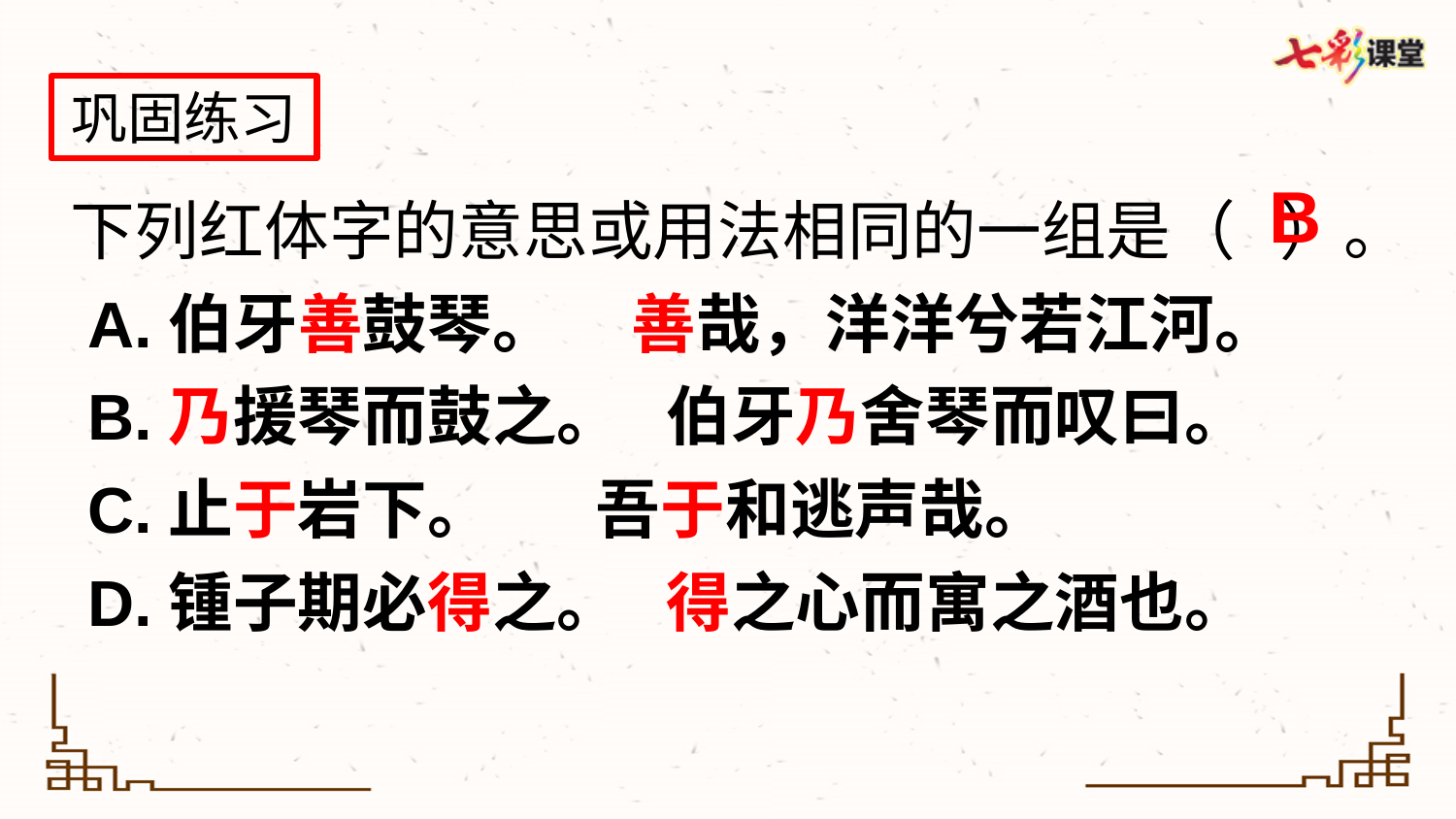

巩固练习
B
下列红体字的意思或用法相同的一组是（   ）。
 A.伯牙善鼓琴。     善哉，洋洋兮若江河。
 B.乃援琴而鼓之。   伯牙乃舍琴而叹曰。
 C.止于岩下。       吾于和逃声哉。
 D.锺子期必得之。   得之心而寓之酒也。